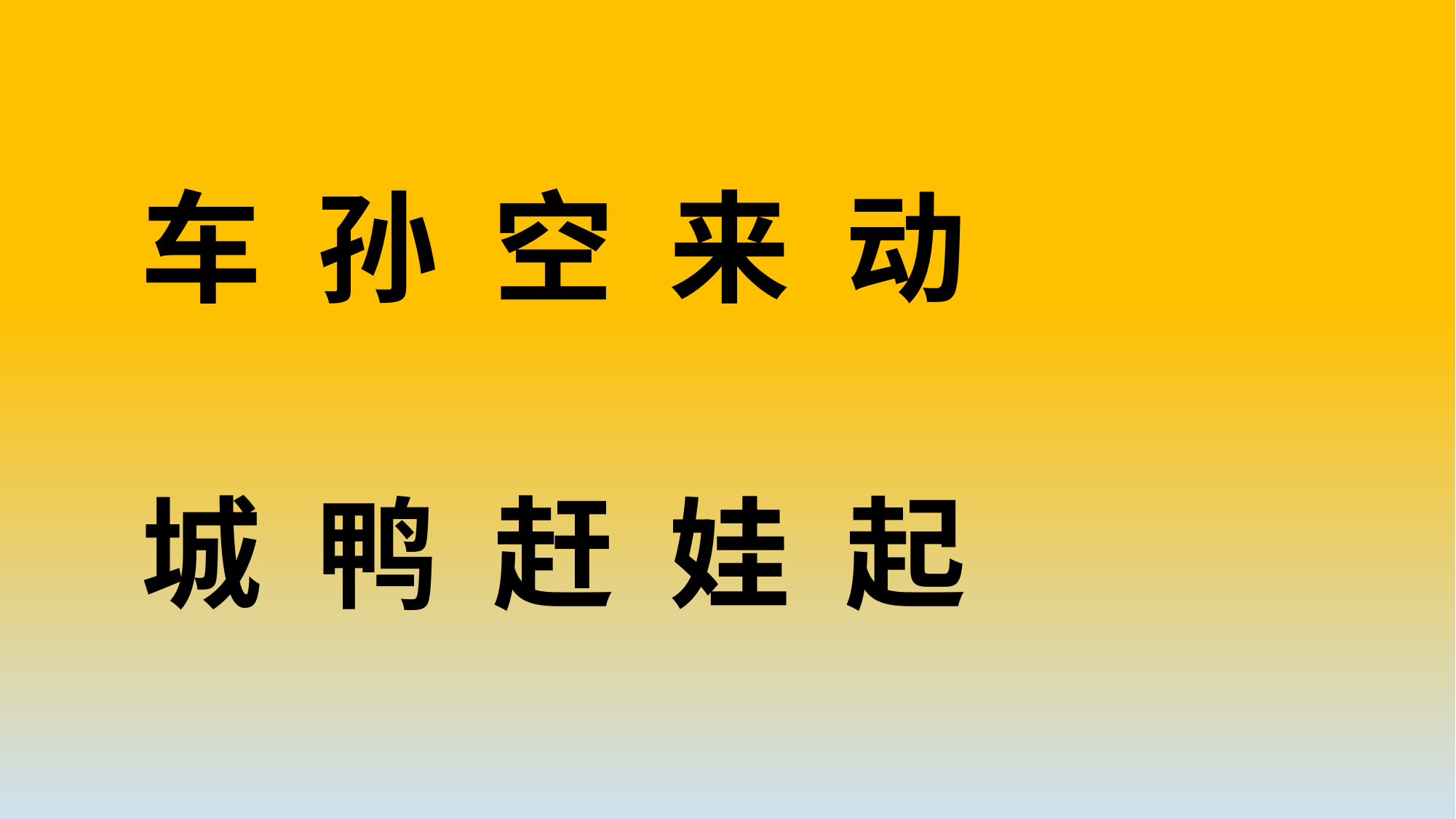

车  孙  空  来  动

城  鸭  赶  娃  起